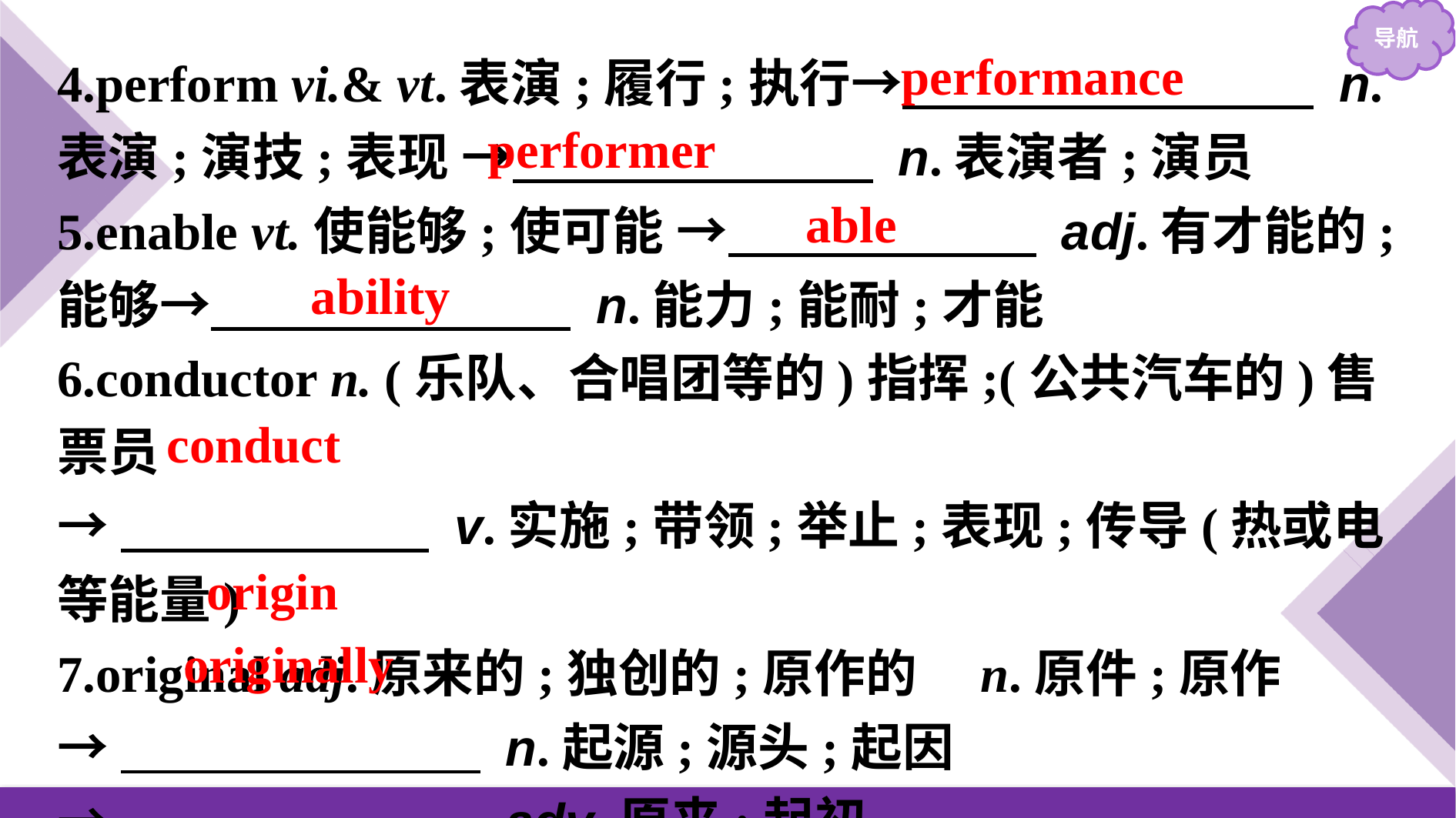

4.perform vi.& vt.表演;履行;执行→　　　　　　　　 n.表演;演技;表现 →　　　　　　　 n.表演者;演员
5.enable vt.使能够;使可能 →　　　　　　 adj.有才能的;能够→　　　　　　　 n.能力;能耐;才能
6.conductor n. (乐队、合唱团等的)指挥;(公共汽车的)售票员
→　　　　　　 v.实施;带领;举止;表现;传导(热或电等能量)
7.original adj.原来的;独创的;原作的　n.原件;原作
→　　　　　　　 n.起源;源头;起因
→　　　　　　　 adv.原来;起初
performance
performer
able
ability
conduct
origin
originally